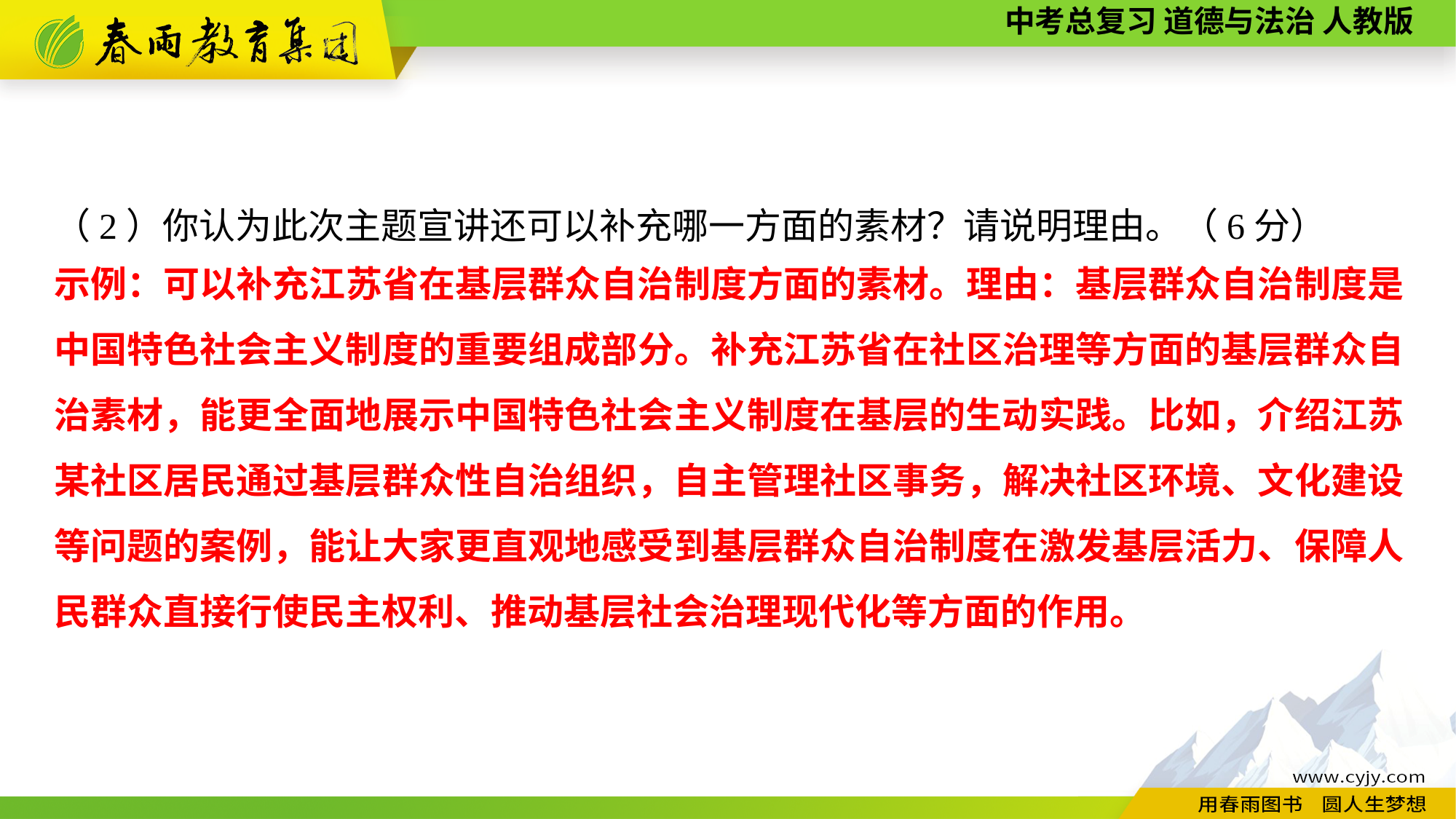

（2）你认为此次主题宣讲还可以补充哪一方面的素材？请说明理由。（6分）
示例：可以补充江苏省在基层群众自治制度方面的素材。理由：基层群众自治制度是中国特色社会主义制度的重要组成部分。补充江苏省在社区治理等方面的基层群众自治素材，能更全面地展示中国特色社会主义制度在基层的生动实践。比如，介绍江苏某社区居民通过基层群众性自治组织，自主管理社区事务，解决社区环境、文化建设等问题的案例，能让大家更直观地感受到基层群众自治制度在激发基层活力、保障人民群众直接行使民主权利、推动基层社会治理现代化等方面的作用。